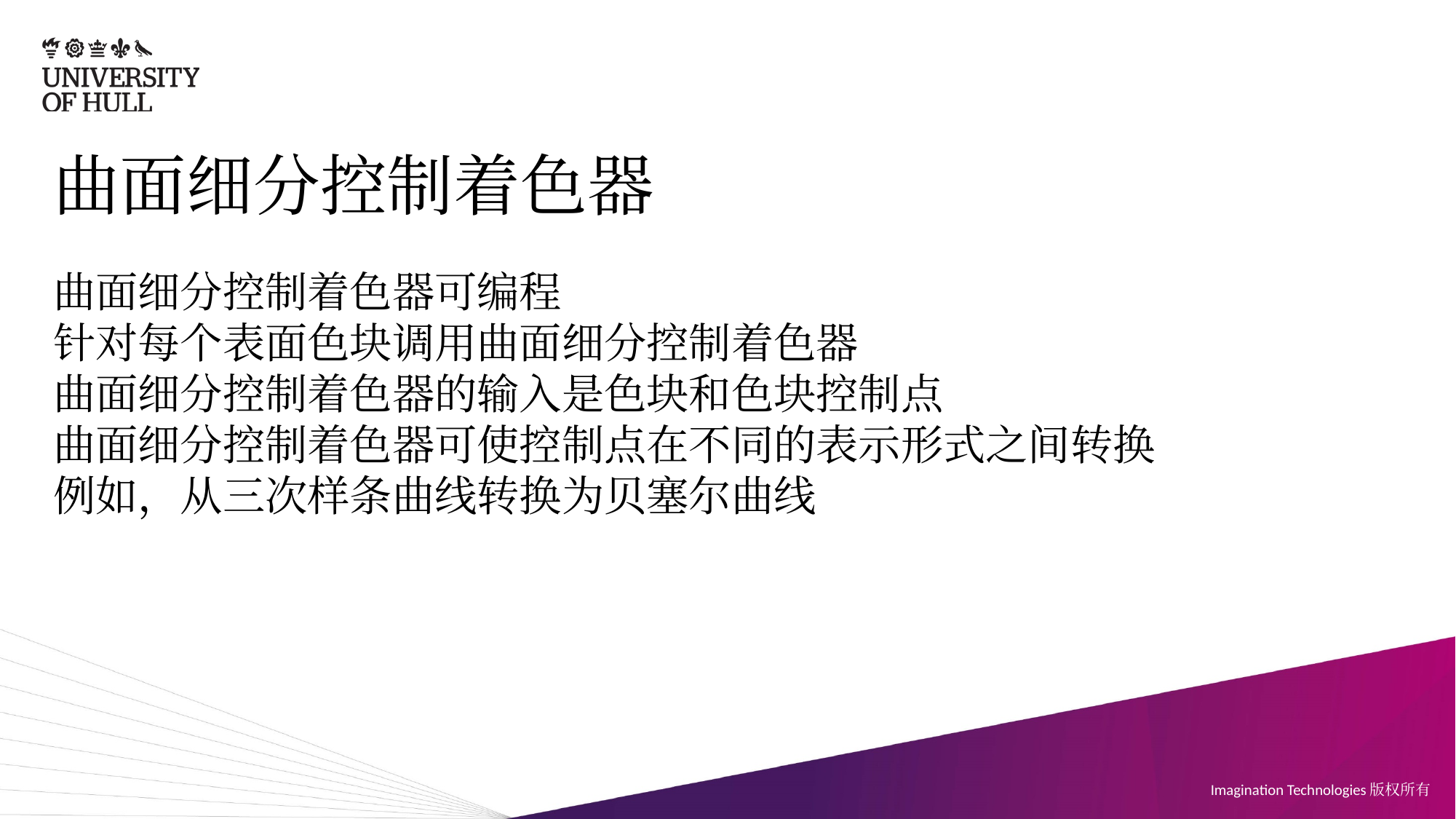

# 曲面细分控制着色器
曲面细分控制着色器可编程
针对每个表面色块调用曲面细分控制着色器
曲面细分控制着色器的输入是色块和色块控制点
曲面细分控制着色器可使控制点在不同的表示形式之间转换
例如，从三次样条曲线转换为贝塞尔曲线